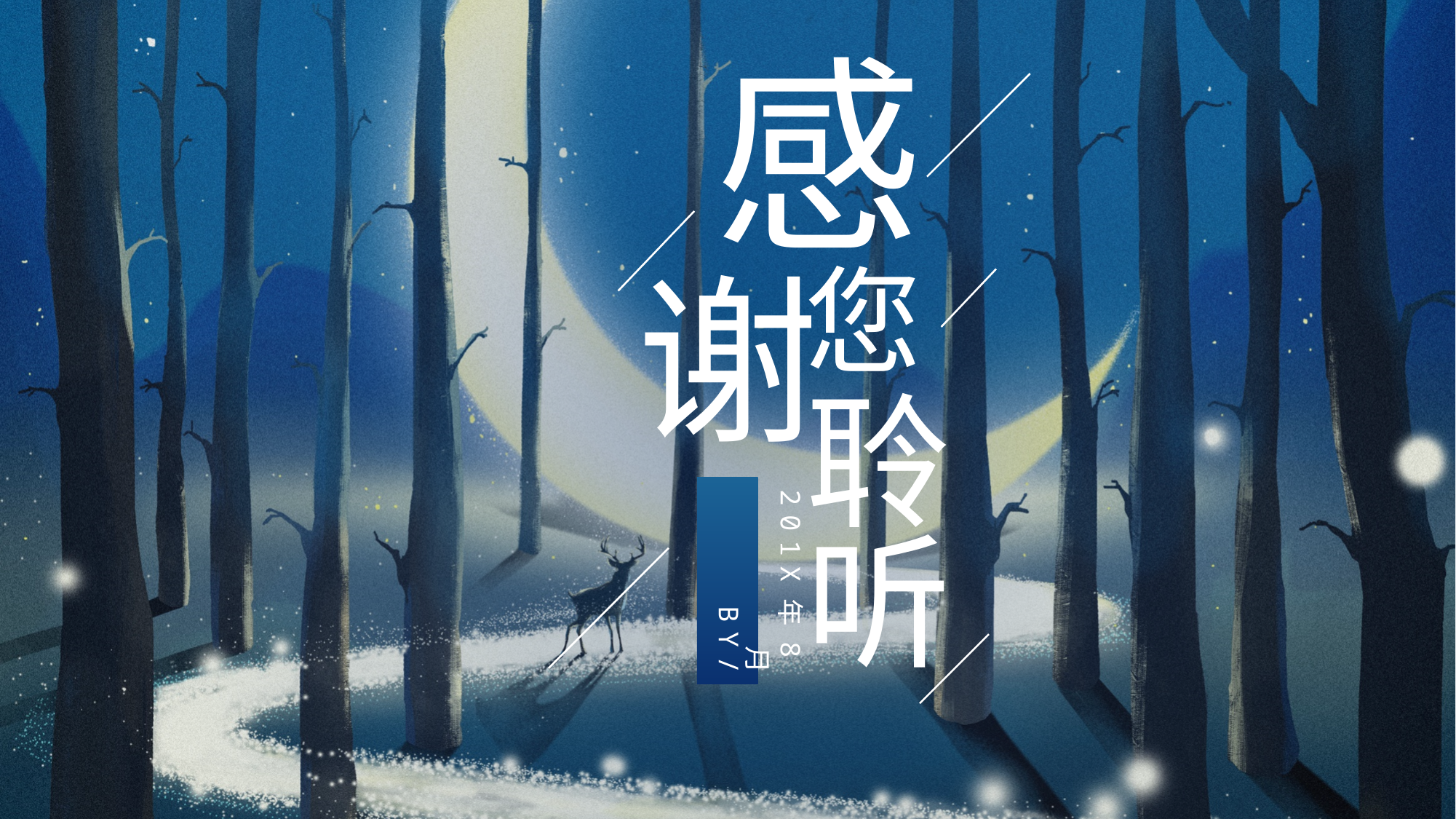

感
谢
您
聆
BY/
201X年8月
听